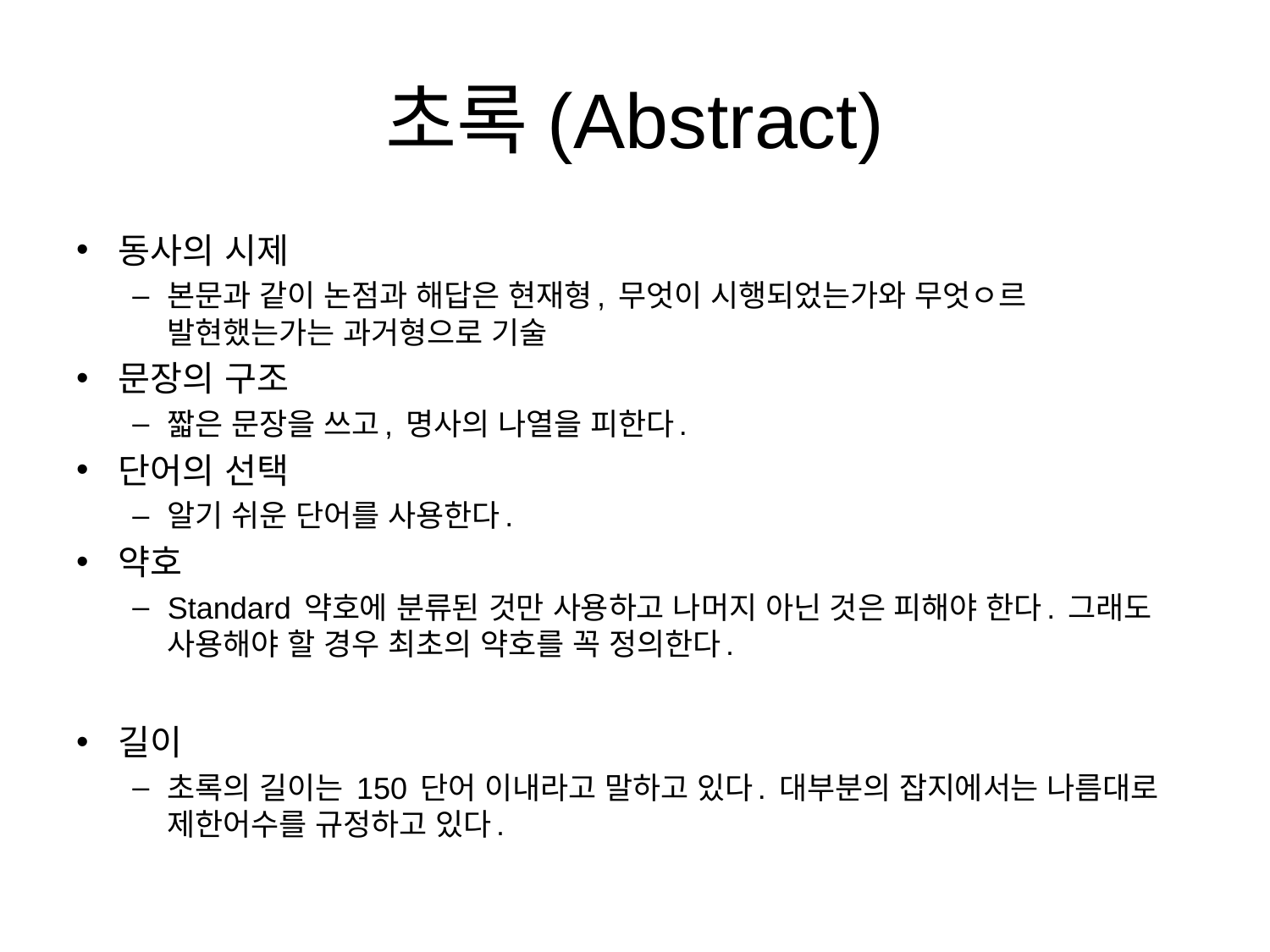

# 초록(Abstract)
동사의 시제
본문과 같이 논점과 해답은 현재형, 무엇이 시행되었는가와 무엇ㅇ르 발현했는가는 과거형으로 기술
문장의 구조
짧은 문장을 쓰고, 명사의 나열을 피한다.
단어의 선택
알기 쉬운 단어를 사용한다.
약호
Standard 약호에 분류된 것만 사용하고 나머지 아닌 것은 피해야 한다. 그래도 사용해야 할 경우 최초의 약호를 꼭 정의한다.

길이
초록의 길이는 150 단어 이내라고 말하고 있다. 대부분의 잡지에서는 나름대로 제한어수를 규정하고 있다.